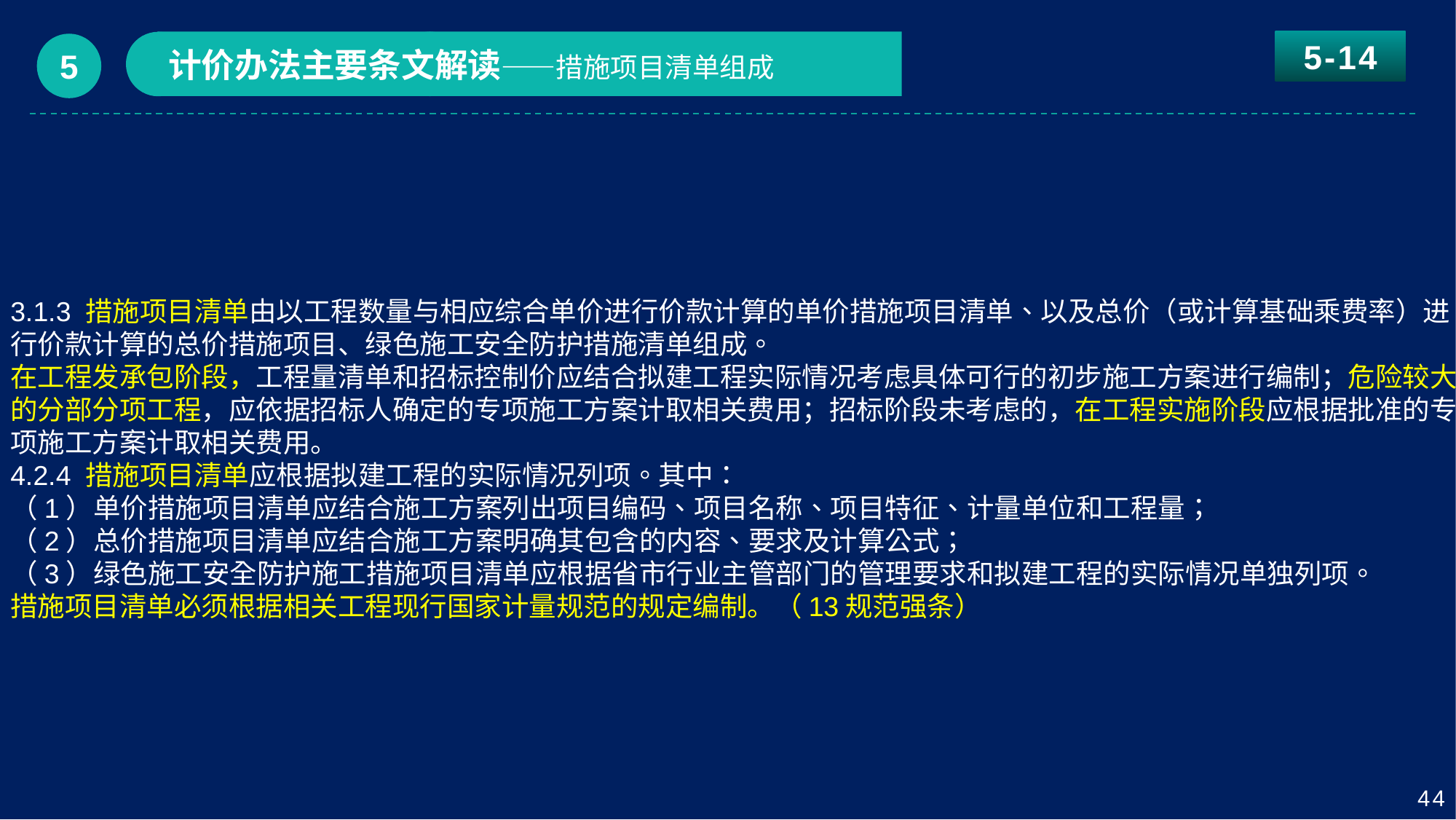

5-14
计价办法主要条文解读——措施项目清单组成

5
3.1.3 措施项目清单由以工程数量与相应综合单价进行价款计算的单价措施项目清单、以及总价（或计算基础乘费率）进行价款计算的总价措施项目、绿色施工安全防护措施清单组成。
在工程发承包阶段，工程量清单和招标控制价应结合拟建工程实际情况考虑具体可行的初步施工方案进行编制；危险较大的分部分项工程，应依据招标人确定的专项施工方案计取相关费用；招标阶段未考虑的，在工程实施阶段应根据批准的专项施工方案计取相关费用。
4.2.4 措施项目清单应根据拟建工程的实际情况列项。其中：
（1）单价措施项目清单应结合施工方案列出项目编码、项目名称、项目特征、计量单位和工程量；
（2）总价措施项目清单应结合施工方案明确其包含的内容、要求及计算公式；
（3）绿色施工安全防护施工措施项目清单应根据省市行业主管部门的管理要求和拟建工程的实际情况单独列项。
措施项目清单必须根据相关工程现行国家计量规范的规定编制。（13规范强条）
44